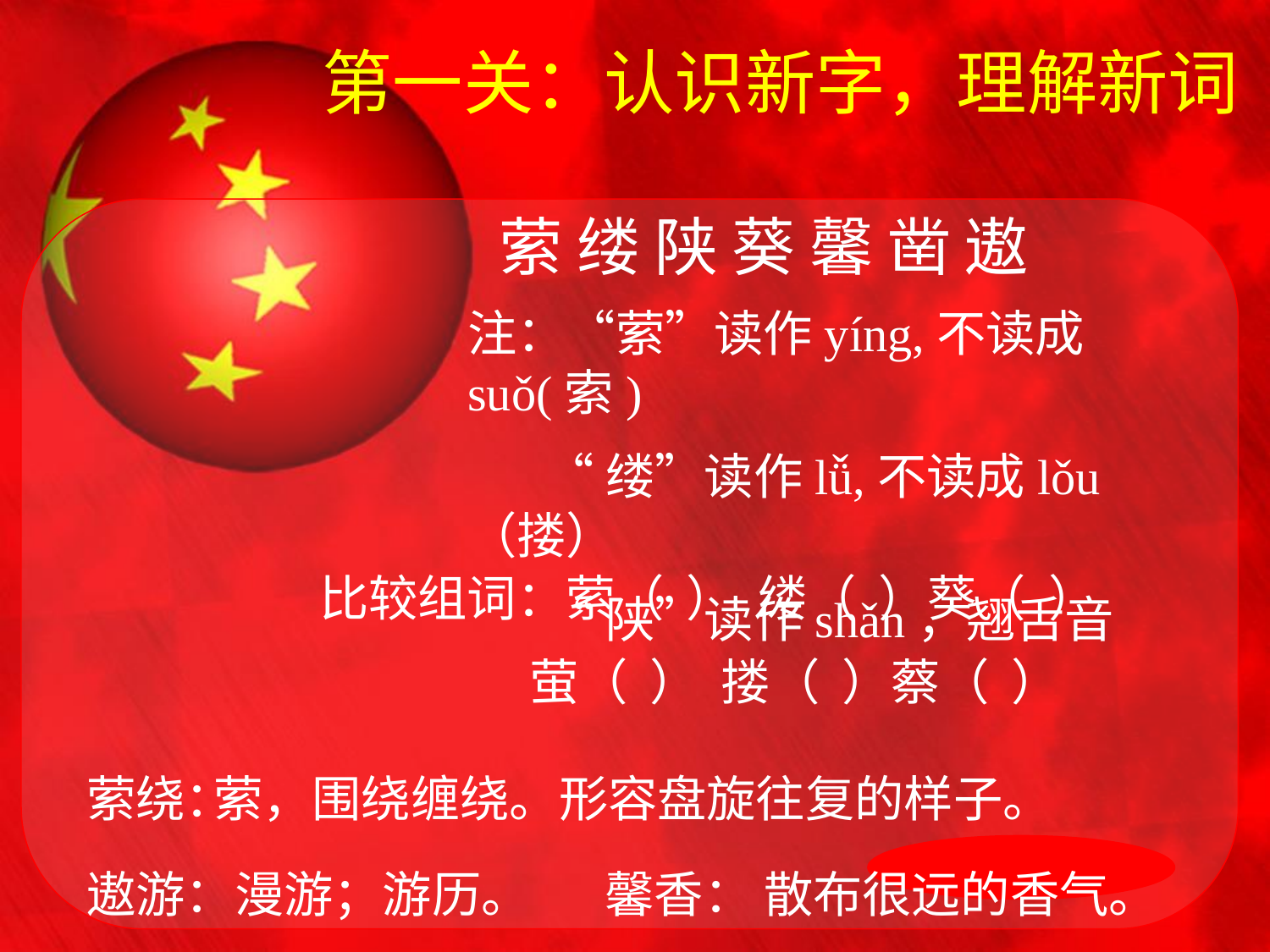

第一关：认识新字，理解新词

萦 缕 陕 葵 馨 凿 遨
注：“萦”读作yíng,不读成suǒ(索)
       “缕”读作lǚ,不读成lǒu（搂）
       “陕”读作shǎn，翘舌音
比较组词：萦（  ）  缕（  ）葵（  ）
                  萤（  ）  搂（  ）蔡（  ）
萦绕：
萦，围绕缠绕。形容盘旋往复的样子。

遨游：
漫游；游历。
馨香：
散布很远的香气。